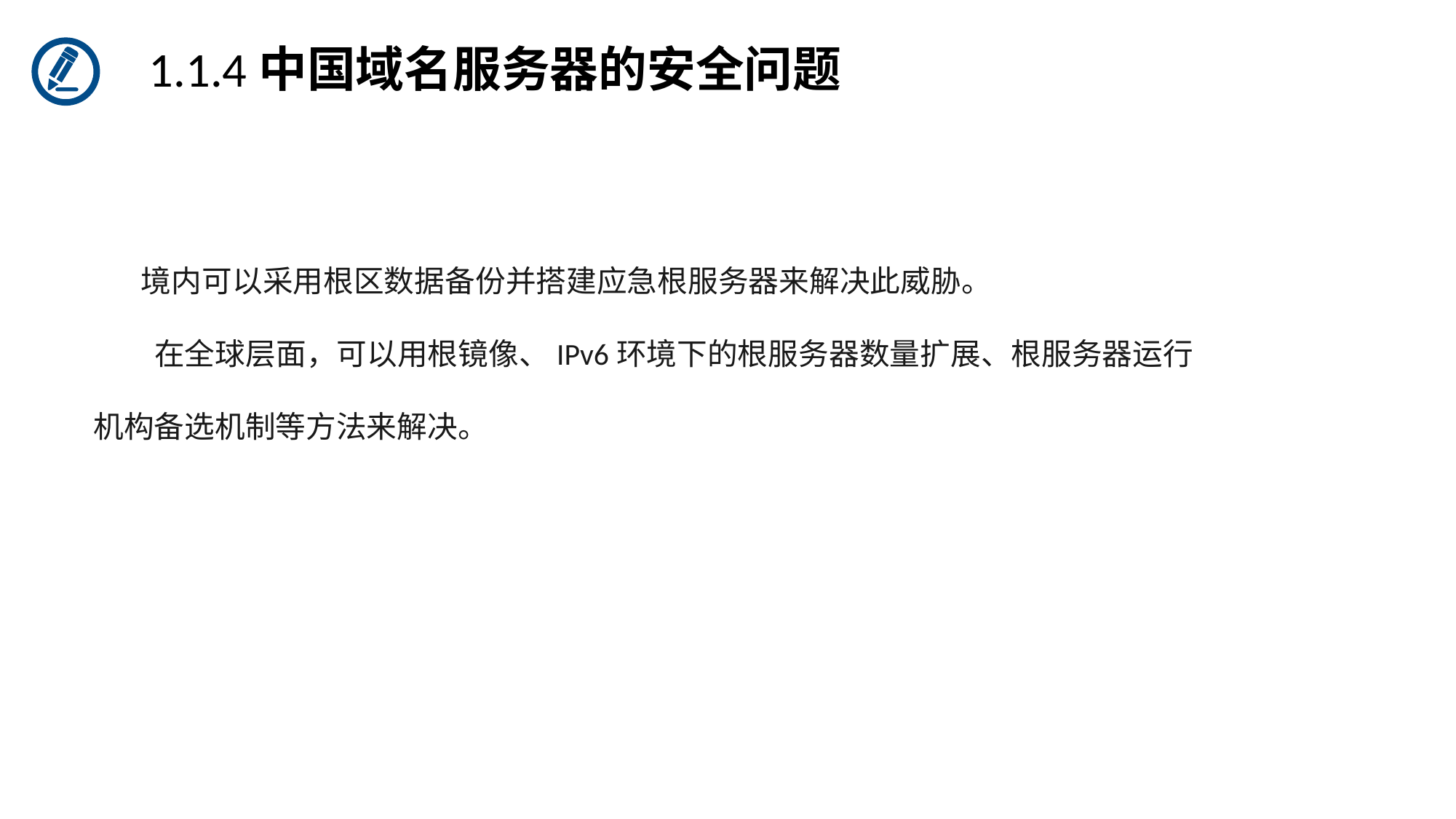

# 1.1.4中国域名服务器的安全问题

      境内可以采用根区数据备份并搭建应急根服务器来解决此威胁。
        在全球层面，可以用根镜像、IPv6环境下的根服务器数量扩展、根服务器运行机构备选机制等方法来解决。